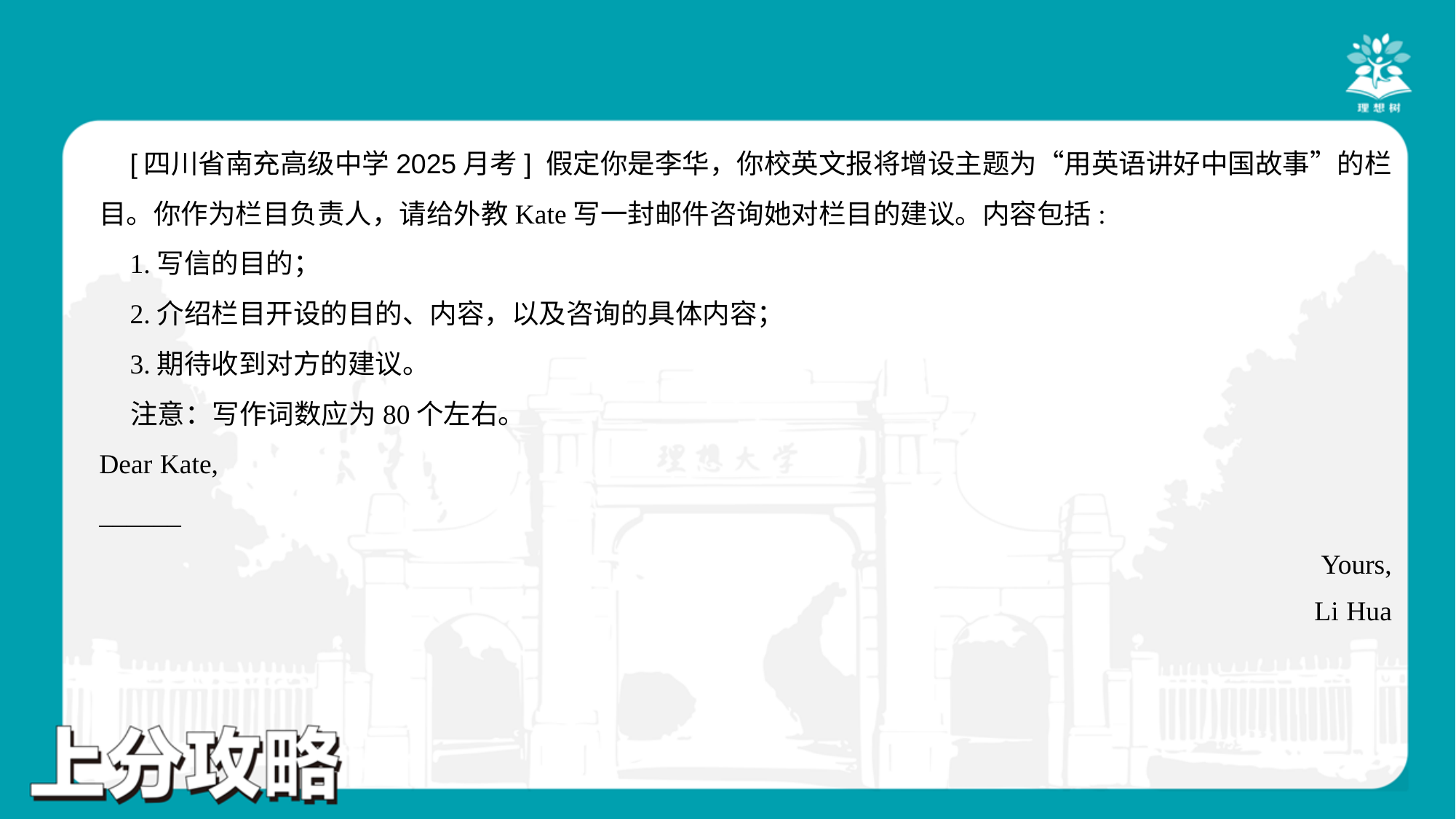

[四川省南充高级中学2025月考] 假定你是李华，你校英文报将增设主题为“用英语讲好中国故事”的栏
目。你作为栏目负责人，请给外教Kate写一封邮件咨询她对栏目的建议。内容包括:
    1.写信的目的；
    2.介绍栏目开设的目的、内容，以及咨询的具体内容；
    3.期待收到对方的建议。
    注意：写作词数应为80个左右。
Dear Kate,
______
Yours,
Li Hua